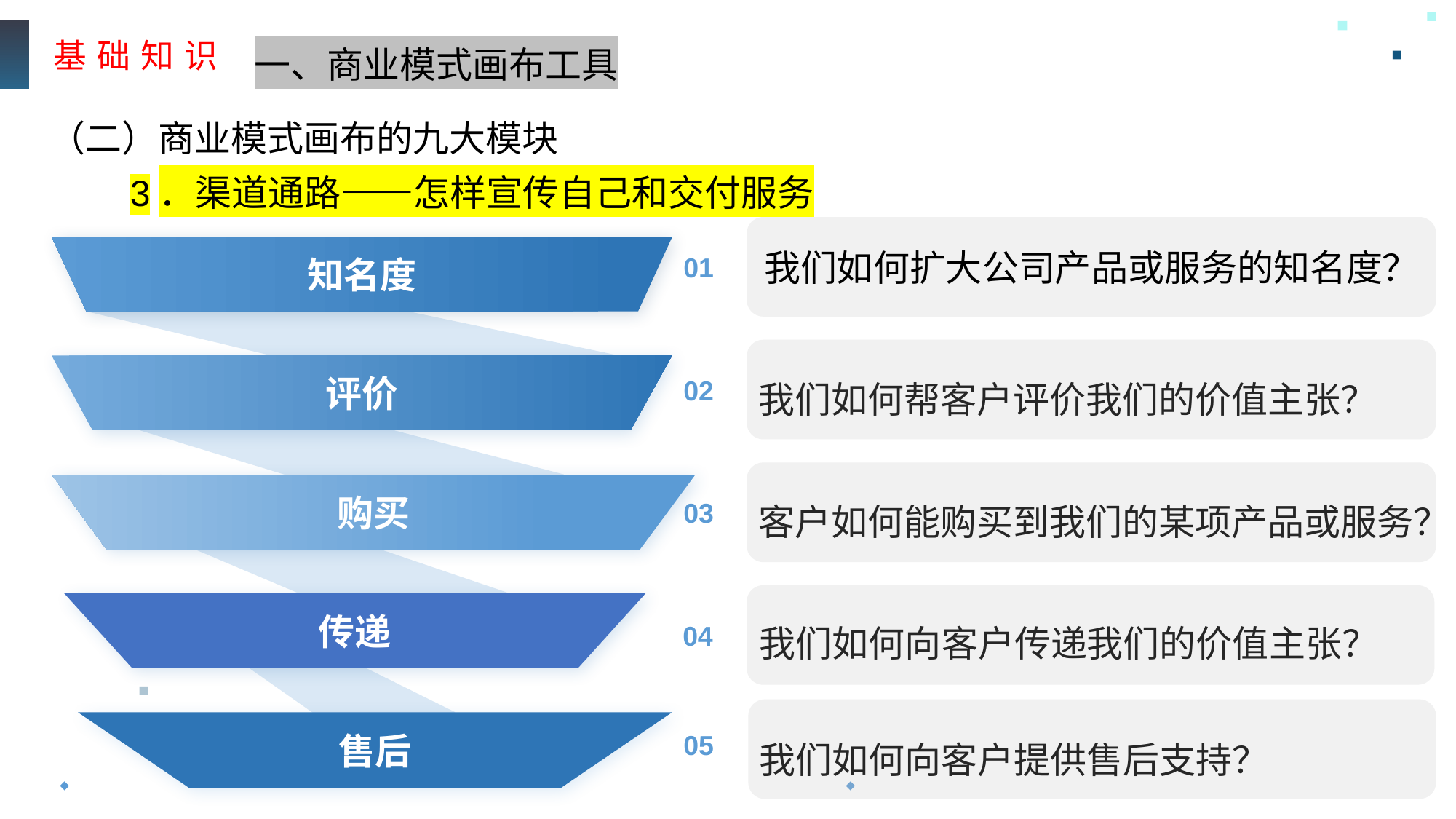

基 础 知 识
一、商业模式画布工具
（二）商业模式画布的九大模块
3．渠道通路——怎样宣传自己和交付服务
我们如何扩大公司产品或服务的知名度？
01

知名度

我们如何帮客户评价我们的价值主张？
评价

02

客户如何能购买到我们的某项产品或服务？

购买
03
我们如何向客户传递我们的价值主张？

传递
04

我们如何向客户提供售后支持？
售后
05